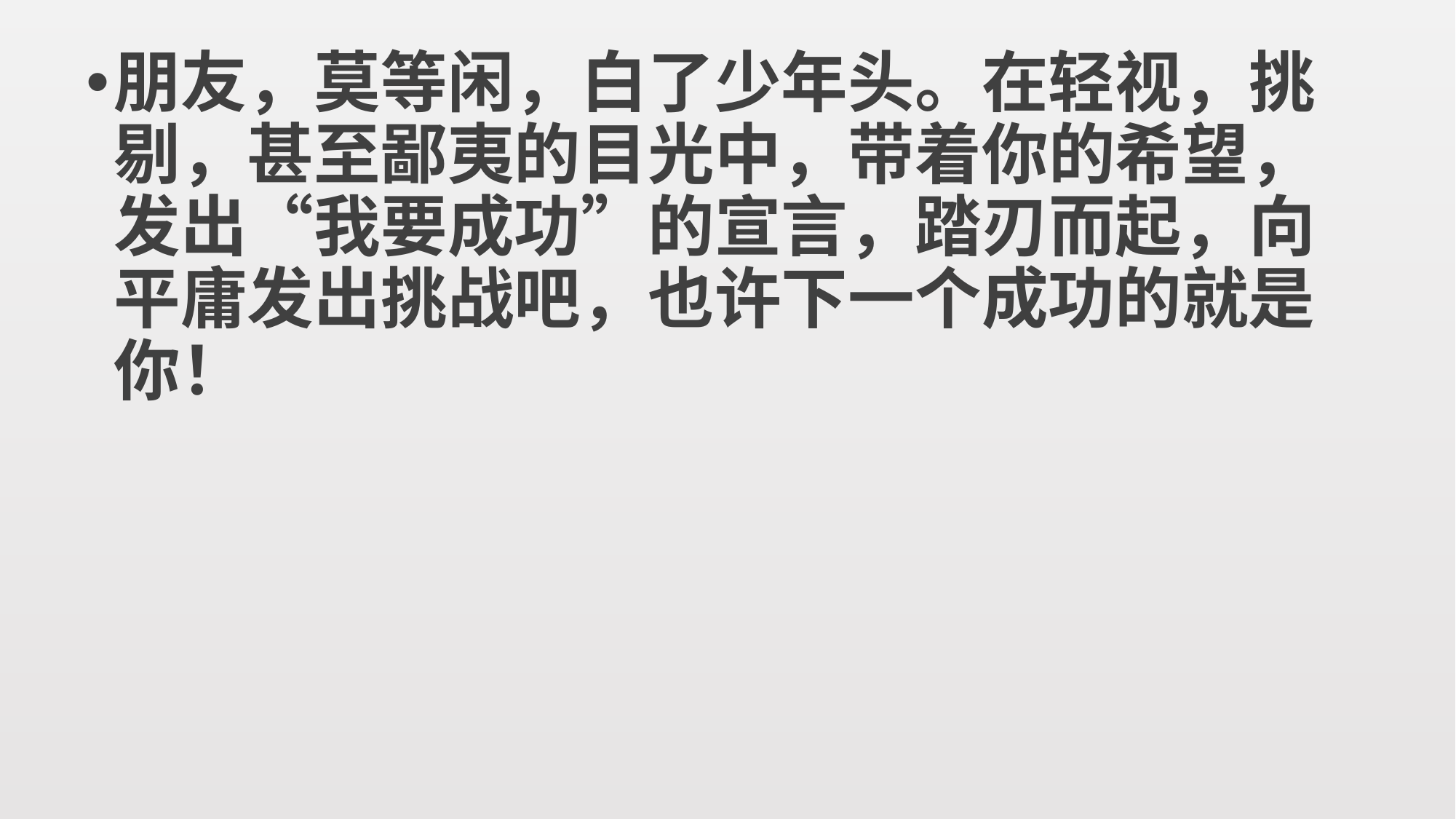

朋友，莫等闲，白了少年头。在轻视，挑剔，甚至鄙夷的目光中，带着你的希望，发出“我要成功”的宣言，踏刃而起，向平庸发出挑战吧，也许下一个成功的就是你！